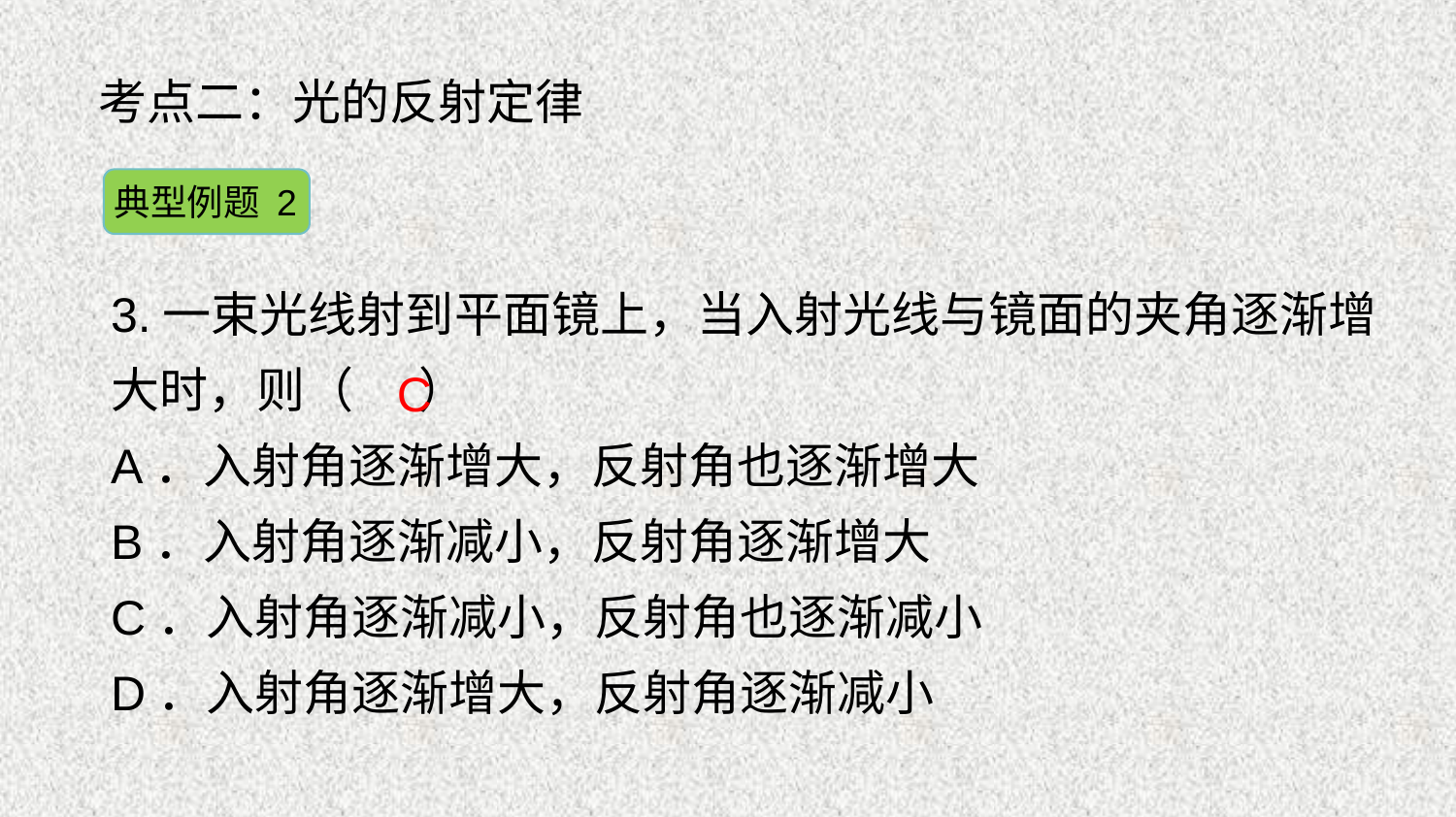

考点二：光的反射定律
典型例题 2
3.一束光线射到平面镜上，当入射光线与镜面的夹角逐渐增大时，则（      ）
A．入射角逐渐增大，反射角也逐渐增大
B．入射角逐渐减小，反射角逐渐增大
C．入射角逐渐减小，反射角也逐渐减小
D．入射角逐渐增大，反射角逐渐减小
C